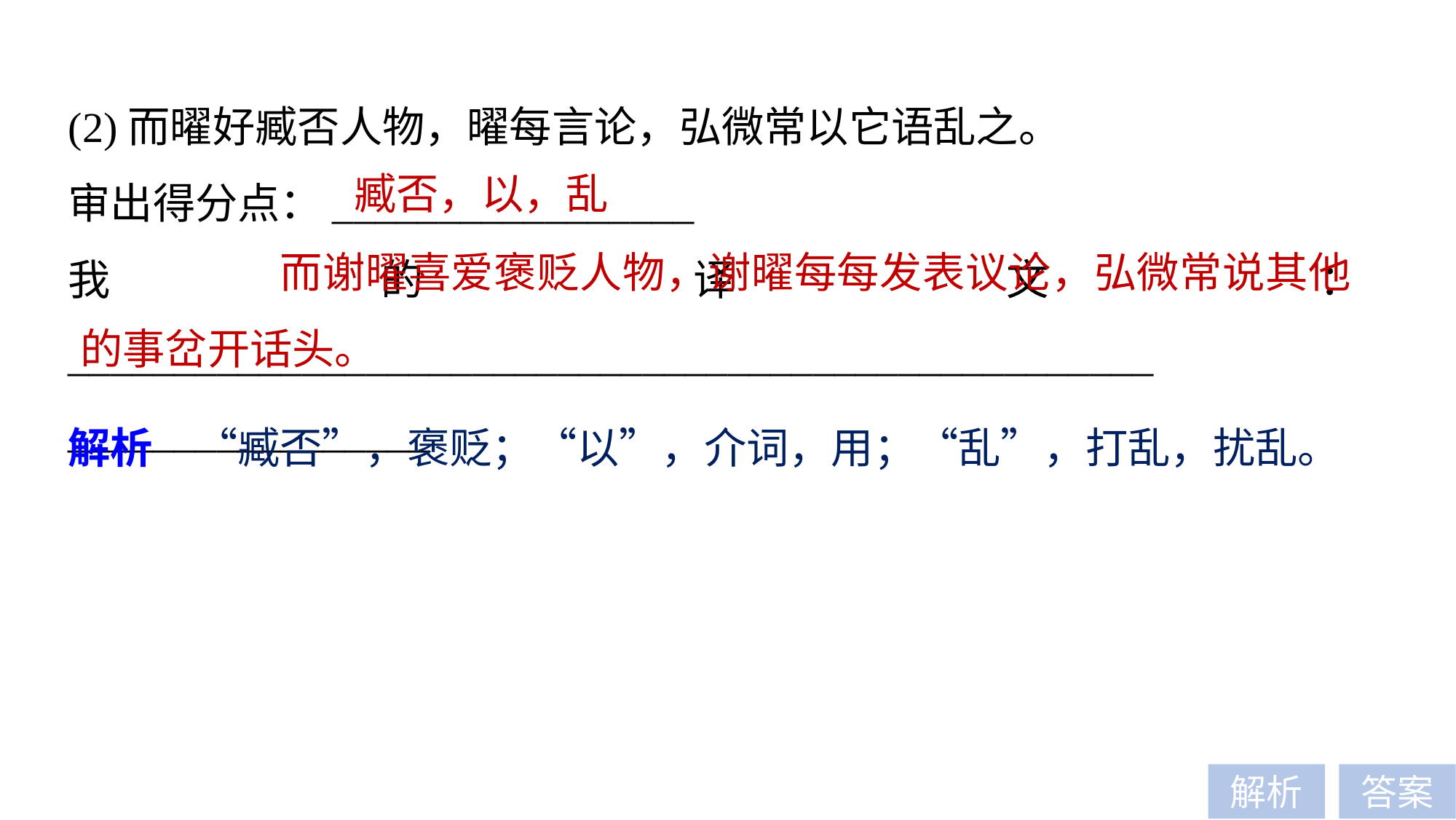

(2)而曜好臧否人物，曜每言论，弘微常以它语乱之。
审出得分点：_________________
我的译文：___________________________________________________
_________________
臧否，以，乱
                   而谢曜喜爱褒贬人物，谢曜每每发表议论，弘微常说其他的事岔开话头。
解析　“臧否”，褒贬；“以”，介词，用；“乱”，打乱，扰乱。
解析
答案